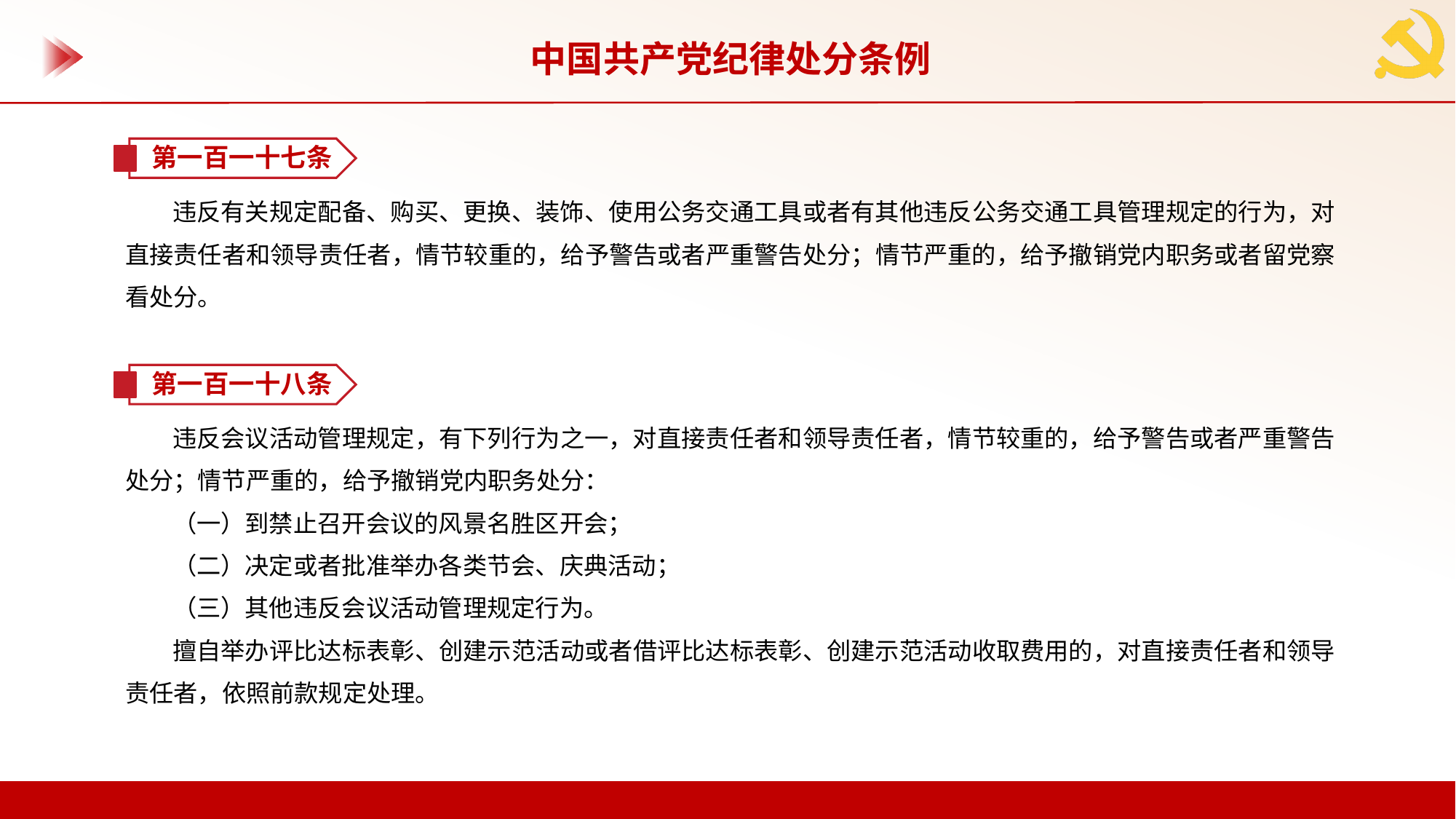

中国共产党纪律处分条例
第一百一十七条

违反有关规定配备、购买、更换、装饰、使用公务交通工具或者有其他违反公务交通工具管理规定的行为，对直接责任者和领导责任者，情节较重的，给予警告或者严重警告处分；情节严重的，给予撤销党内职务或者留党察看处分。
第一百一十八条

违反会议活动管理规定，有下列行为之一，对直接责任者和领导责任者，情节较重的，给予警告或者严重警告处分；情节严重的，给予撤销党内职务处分：
（一）到禁止召开会议的风景名胜区开会；
（二）决定或者批准举办各类节会、庆典活动；
（三）其他违反会议活动管理规定行为。
擅自举办评比达标表彰、创建示范活动或者借评比达标表彰、创建示范活动收取费用的，对直接责任者和领导责任者，依照前款规定处理。